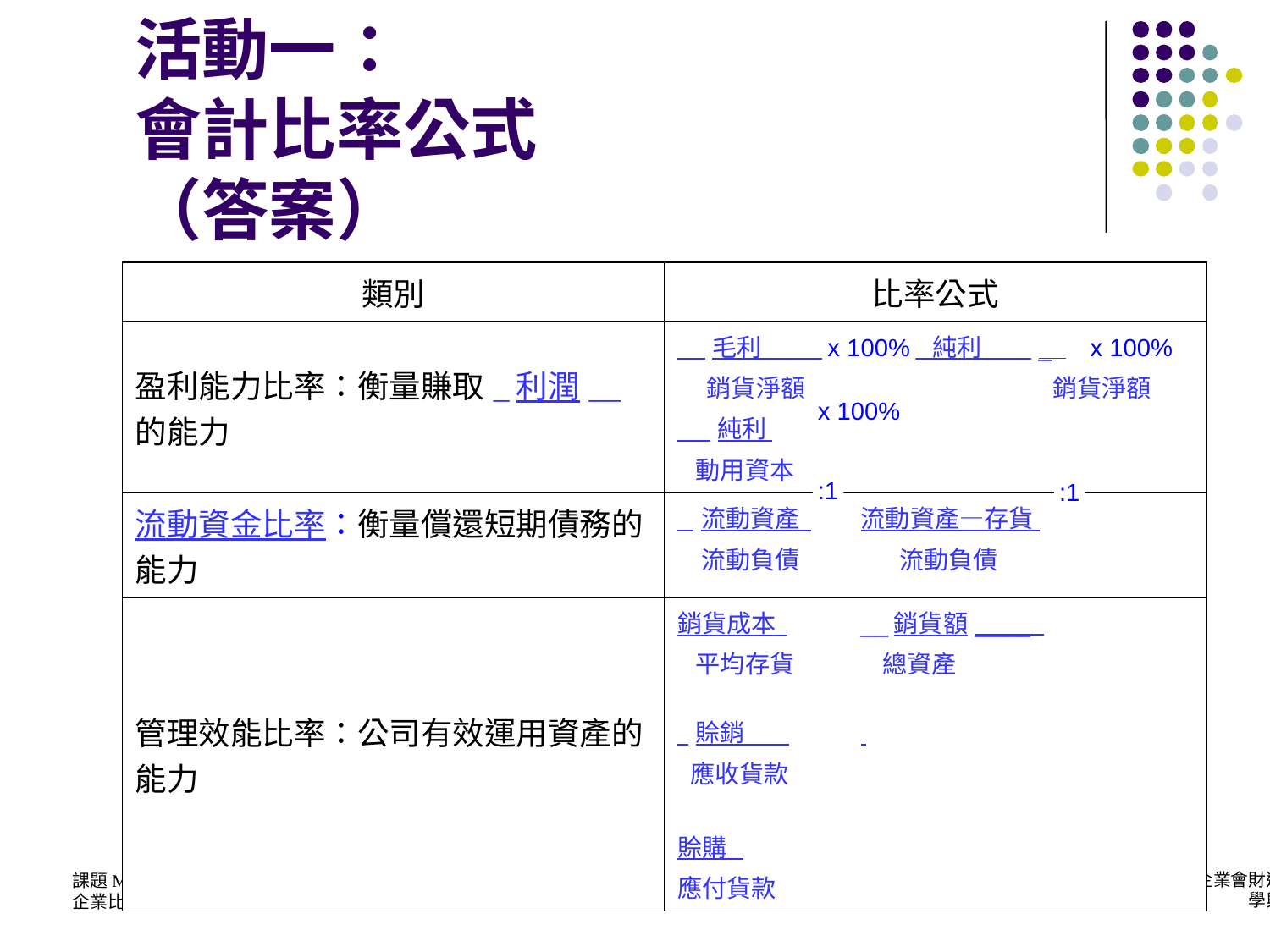

活動一：
會計比率公式
（答案）
| 類別 | 比率公式 |
| --- | --- |
| 盈利能力比率：衡量賺取\_利潤\_\_的能力 | 毛利 純利 \_ 銷貨淨額 銷貨淨額 純利 動用資本 |
| 流動資金比率：衡量償還短期債務的能力 | 流動資產 流動資產—存貨 流動負債 流動負債 |
| 管理效能比率：公司有效運用資產的能力 | 銷貨成本 \_\_銷貨額\_\_\_\_ 平均存貨 總資產 賒銷 應收貨款 賒購 應付貨款 |
x 100%
x 100%
x 100%
:1
:1

13
課題M01
企業比率分析